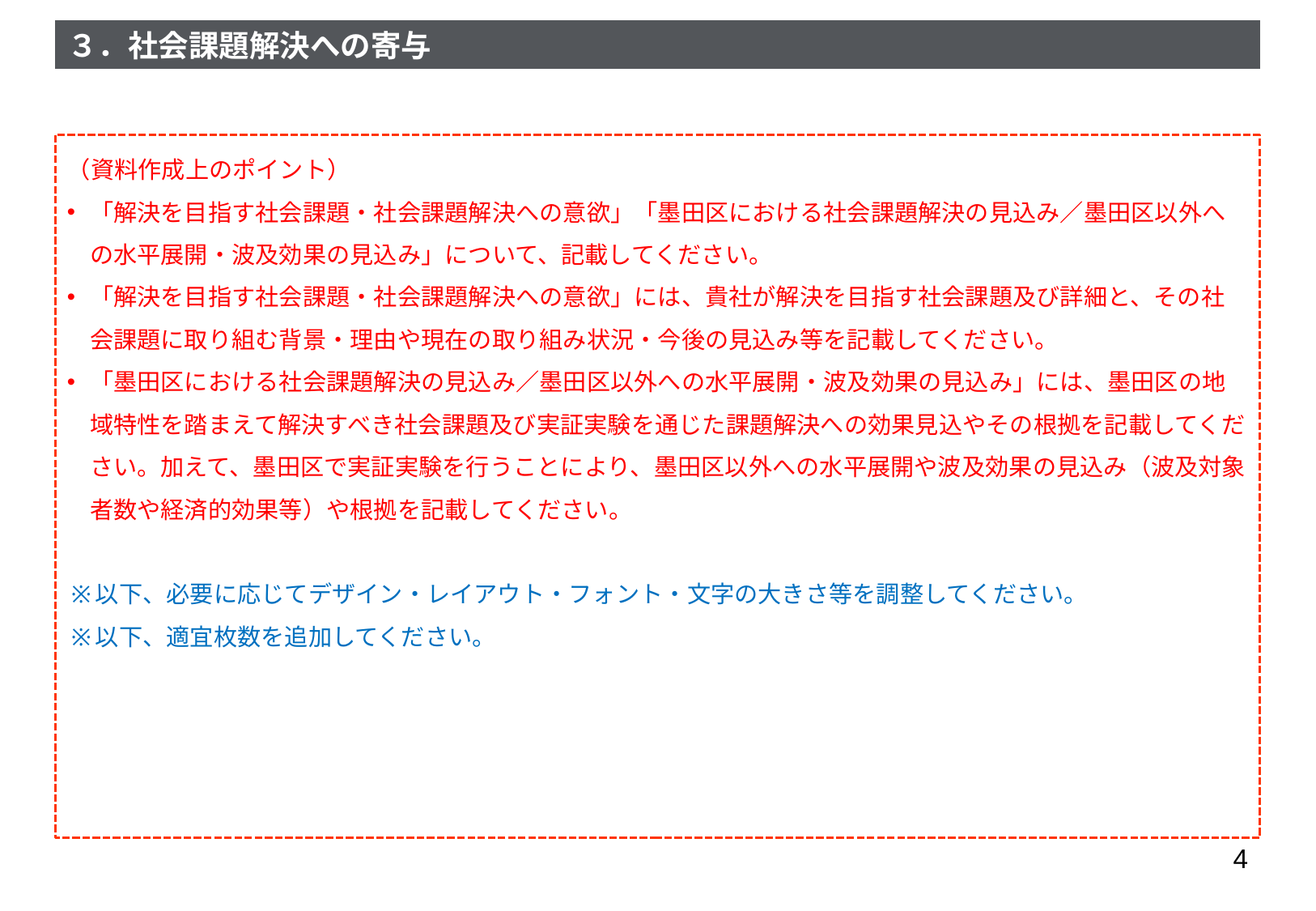

（資料作成上のポイント）
「解決を目指す社会課題・社会課題解決への意欲」「墨田区における社会課題解決の見込み／墨田区以外への水平展開・波及効果の見込み」について、記載してください。
「解決を目指す社会課題・社会課題解決への意欲」には、貴社が解決を目指す社会課題及び詳細と、その社会課題に取り組む背景・理由や現在の取り組み状況・今後の見込み等を記載してください。
「墨田区における社会課題解決の見込み／墨田区以外への水平展開・波及効果の見込み」には、墨田区の地域特性を踏まえて解決すべき社会課題及び実証実験を通じた課題解決への効果見込やその根拠を記載してください。加えて、墨田区で実証実験を行うことにより、墨田区以外への水平展開や波及効果の見込み（波及対象者数や経済的効果等）や根拠を記載してください。

以下、必要に応じてデザイン・レイアウト・フォント・文字の大きさ等を調整してください。
以下、適宜枚数を追加してください。